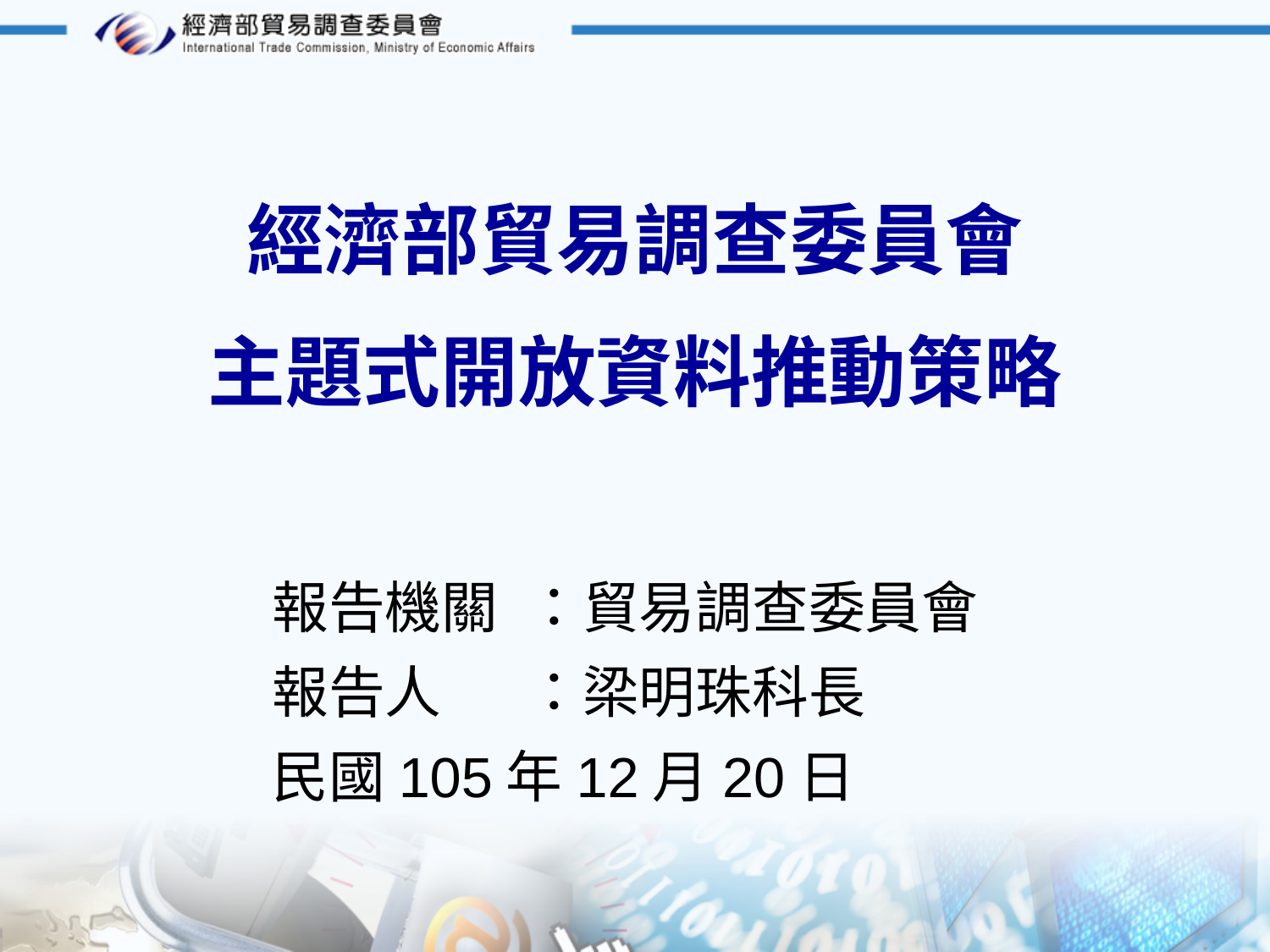

經濟部貿易調查委員會
主題式開放資料推動策略
報告機關	：貿易調查委員會
報告人　	：梁明珠科長
民國105年12月20日